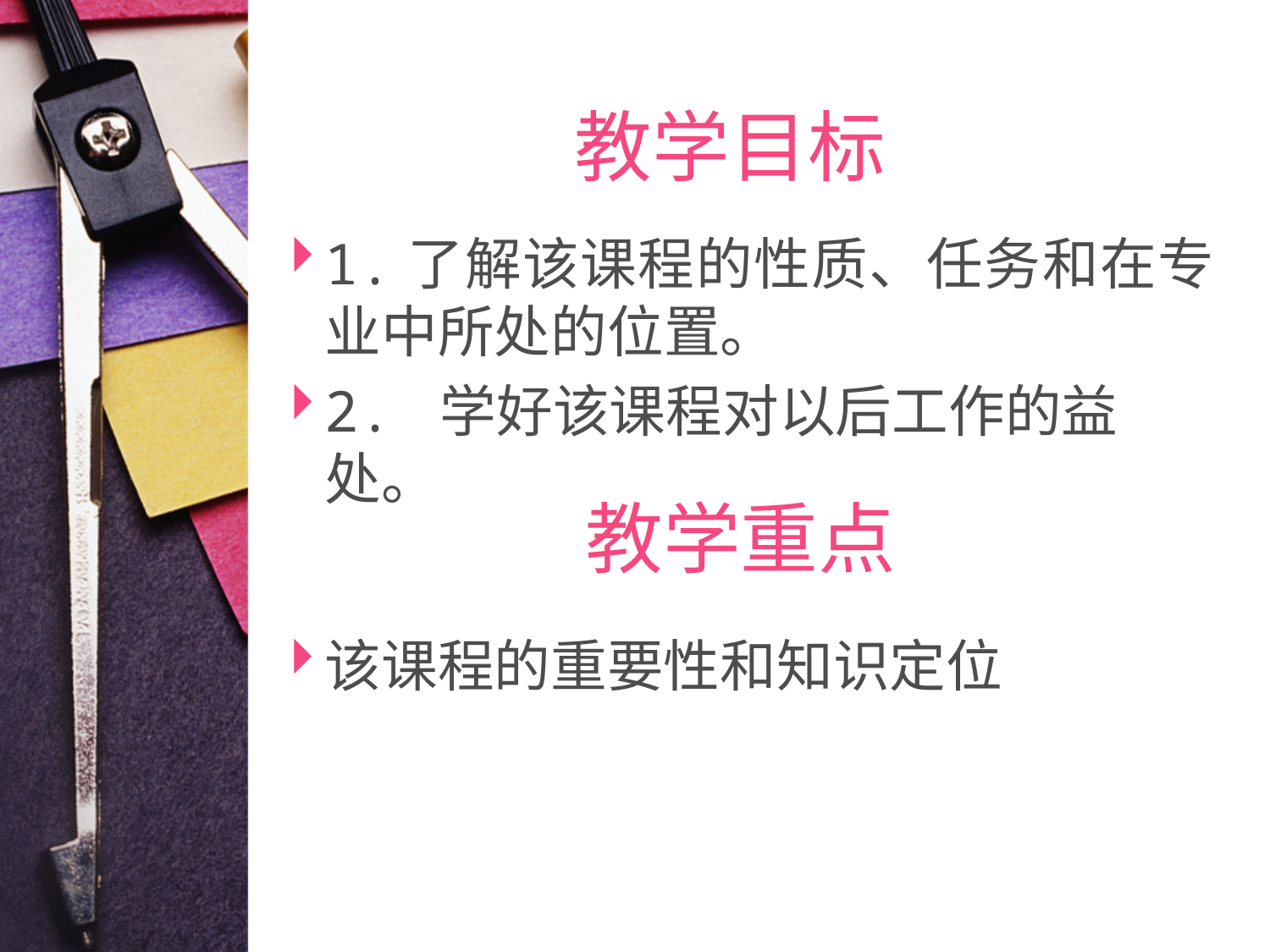

# 教学目标
1.了解该课程的性质、任务和在专业中所处的位置。
2. 学好该课程对以后工作的益处。
教学重点
该课程的重要性和知识定位